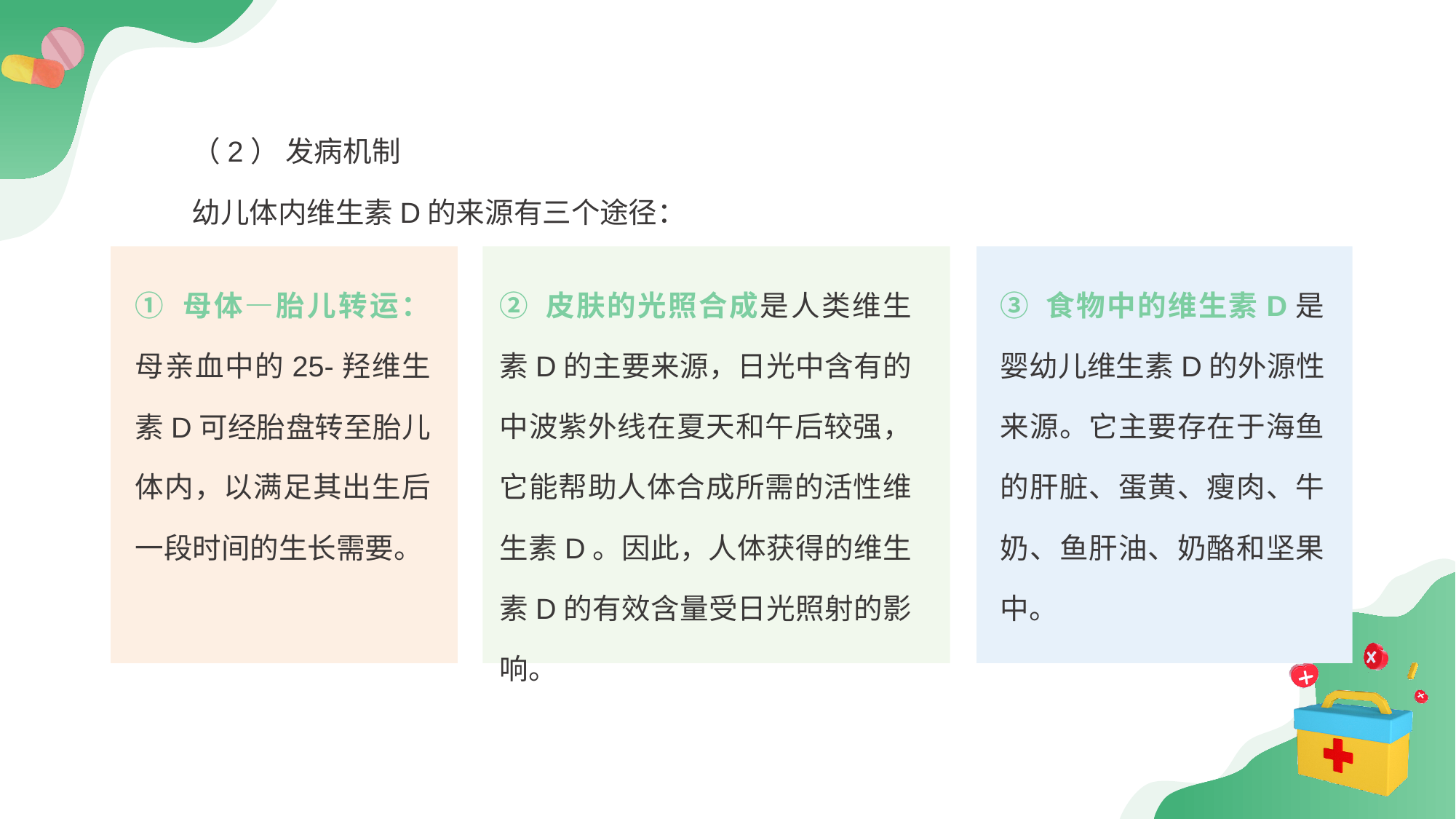

（2） 发病机制
幼儿体内维生素D的来源有三个途径：

① 母体—胎儿转运： 母亲血中的25-羟维生素D可经胎盘转至胎儿体内，以满足其出生后一段时间的生长需要。
② 皮肤的光照合成是人类维生素D的主要来源，日光中含有的中波紫外线在夏天和午后较强，它能帮助人体合成所需的活性维生素D。因此，人体获得的维生素D的有效含量受日光照射的影响。
③ 食物中的维生素D是婴幼儿维生素D的外源性来源。它主要存在于海鱼的肝脏、蛋黄、瘦肉、牛奶、鱼肝油、奶酪和坚果中。